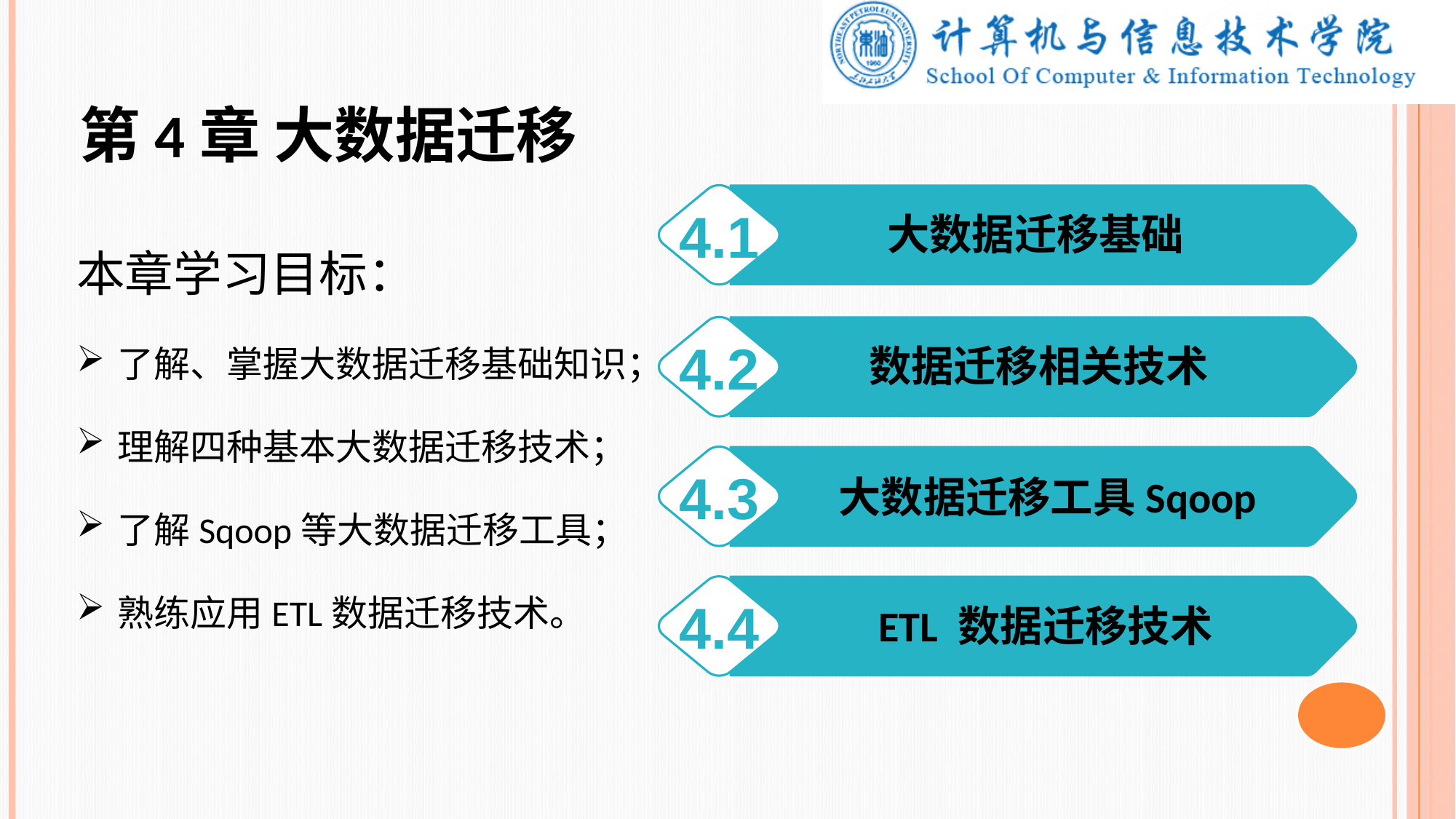

第4章 大数据迁移
4.1

本章学习目标：
了解、掌握大数据迁移基础知识；
理解四种基本大数据迁移技术；
了解Sqoop等大数据迁移工具；
熟练应用ETL数据迁移技术。

大数据迁移基础
4.2

数据迁移相关技术
4.3

    大数据迁移工具Sqoop
4.4

      ETL 数据迁移技术